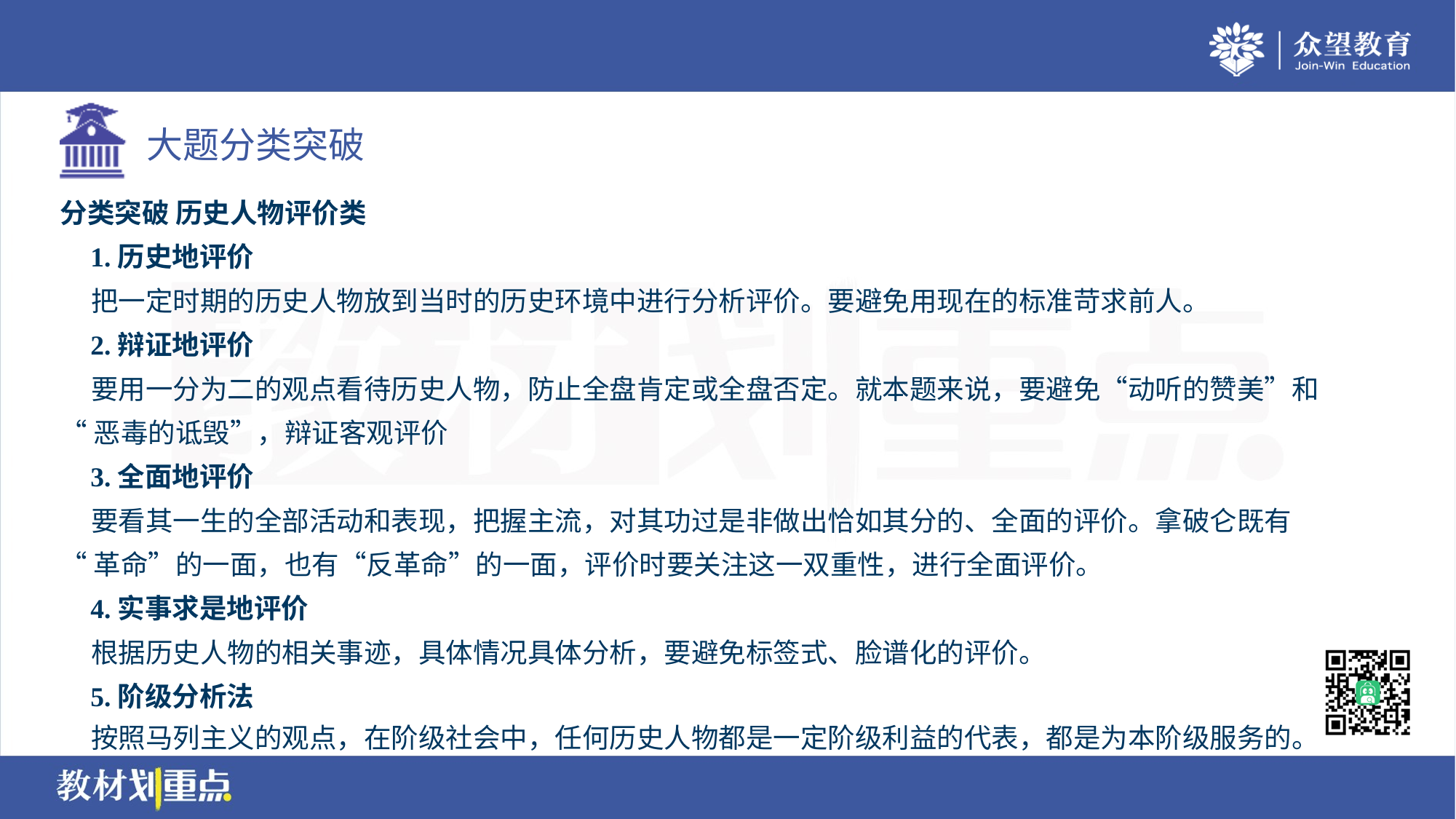

分类突破 历史人物评价类
    1.历史地评价
    把一定时期的历史人物放到当时的历史环境中进行分析评价。要避免用现在的标准苛求前人。
    2.辩证地评价
    要用一分为二的观点看待历史人物，防止全盘肯定或全盘否定。就本题来说，要避免“动听的赞美”和
“恶毒的诋毁”，辩证客观评价
    3.全面地评价
    要看其一生的全部活动和表现，把握主流，对其功过是非做出恰如其分的、全面的评价。拿破仑既有
“革命”的一面，也有“反革命”的一面，评价时要关注这一双重性，进行全面评价。
    4.实事求是地评价
    根据历史人物的相关事迹，具体情况具体分析，要避免标签式、脸谱化的评价。
    5.阶级分析法
    按照马列主义的观点，在阶级社会中，任何历史人物都是一定阶级利益的代表，都是为本阶级服务的。